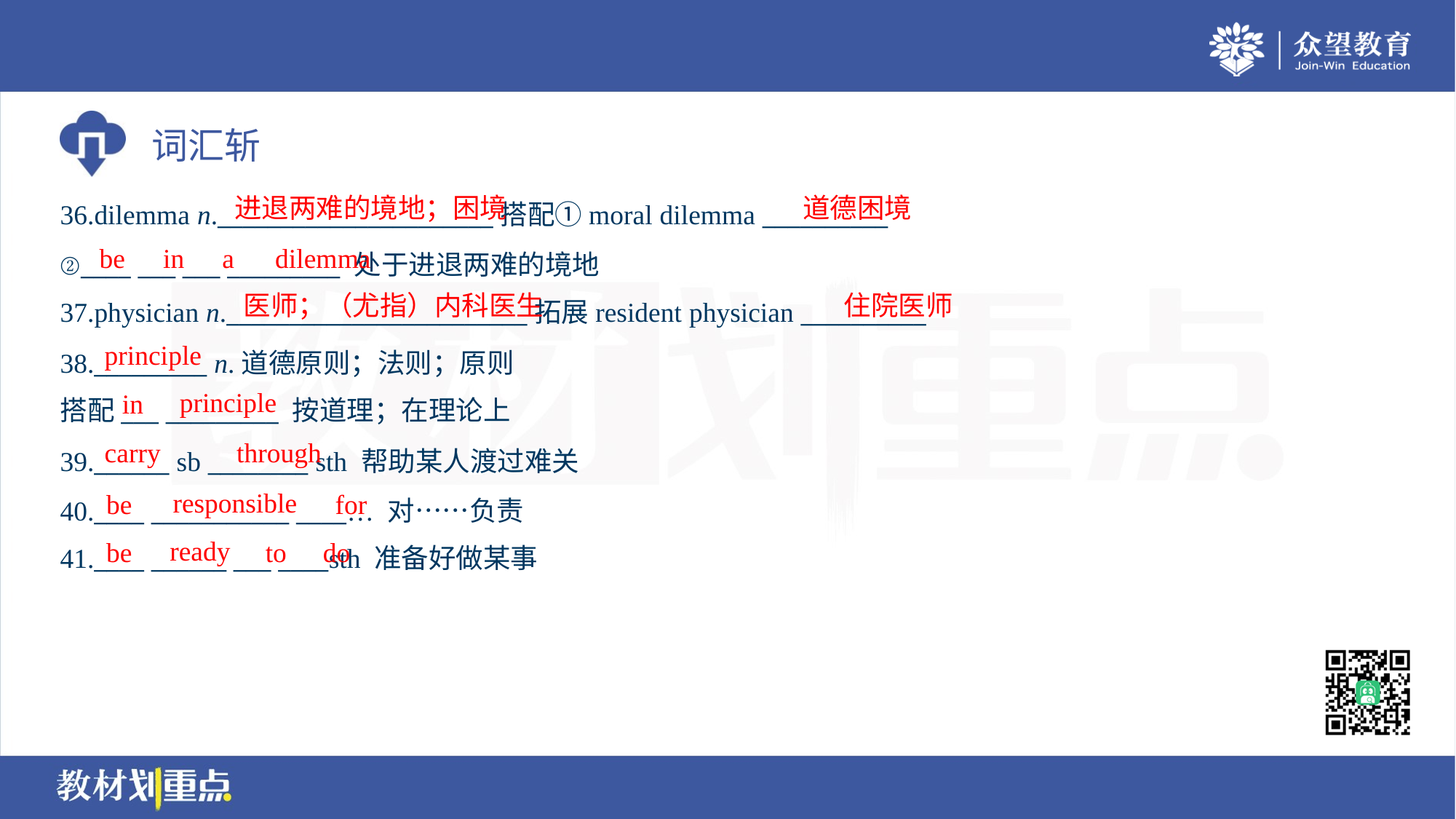

进退两难的境地；困境
道德困境
36.dilemma n.______________________搭配①moral dilemma __________
②____ ___ ___ _________ 处于进退两难的境地
37.physician n.________________________拓展resident physician __________
be
in
a
dilemma
医师；（尤指）内科医生
住院医师
principle
38._________ n.道德原则；法则；原则
搭配___ _________ 按道理；在理论上
principle
in
carry
through
39.______ sb ________ sth 帮助某人渡过难关
40.____ ___________ ____… 对……负责
41.____ ______ ___ ____sth 准备好做某事
responsible
be
for
ready
be
to
do